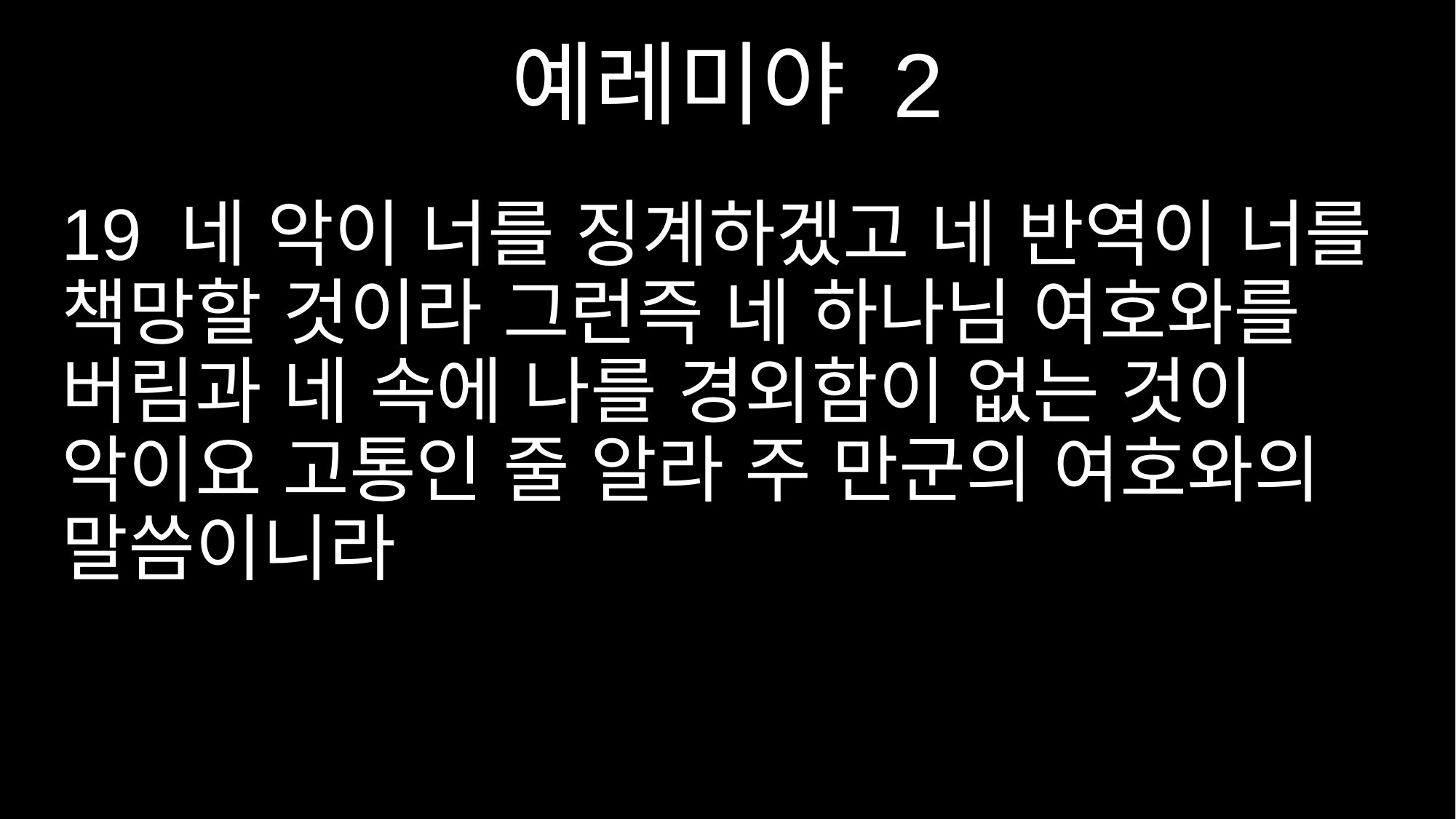

예레미야 2
19 네 악이 너를 징계하겠고 네 반역이 너를 책망할 것이라 그런즉 네 하나님 여호와를 버림과 네 속에 나를 경외함이 없는 것이 악이요 고통인 줄 알라 주 만군의 여호와의 말씀이니라